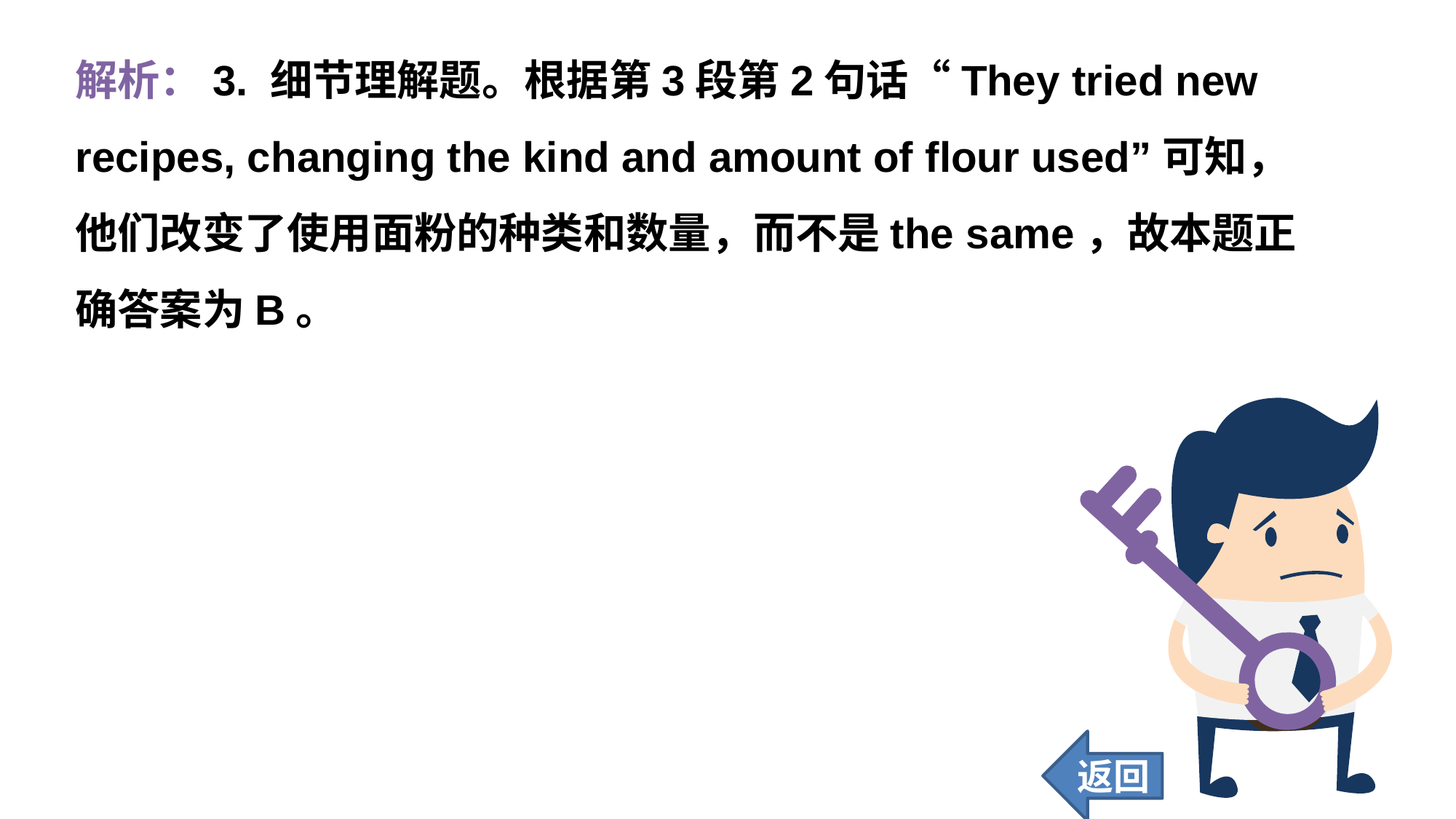

解析：3. 细节理解题。根据第3段第2句话“They tried new recipes, changing the kind and amount of flour used”可知，他们改变了使用面粉的种类和数量，而不是the same，故本题正确答案为B。

返回
94